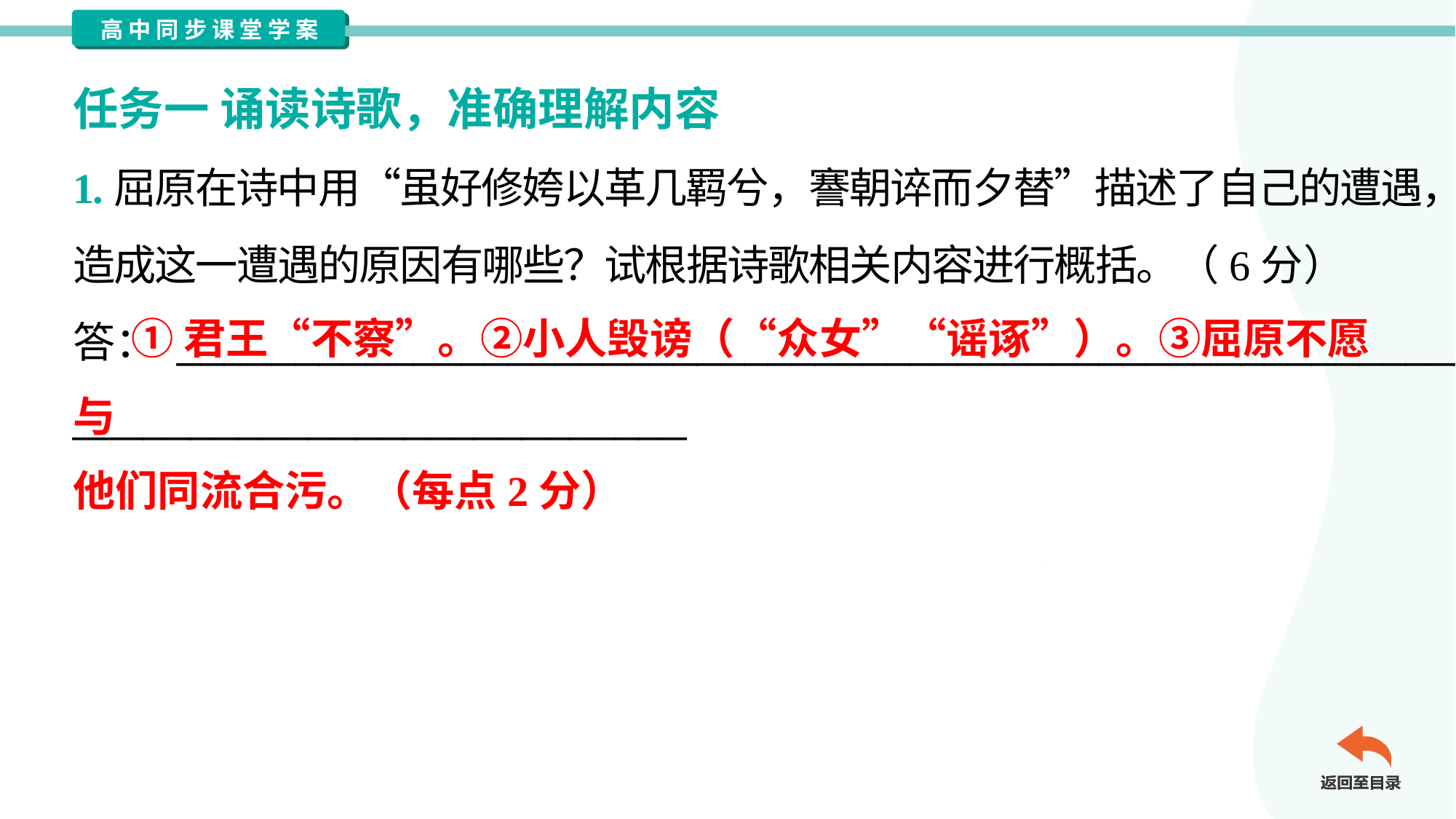

任务一 诵读诗歌，准确理解内容
1.屈原在诗中用“虽好修姱以革几羁兮，謇朝谇而夕替”描述了自己的遭遇，
造成这一遭遇的原因有哪些？试根据诗歌相关内容进行概括。（6分）
答： ________________________________________________________
__________________________
      ①君王“不察”。②小人毁谤（“众女”“谣诼”）。③屈原不愿与
他们同流合污。（每点2分）